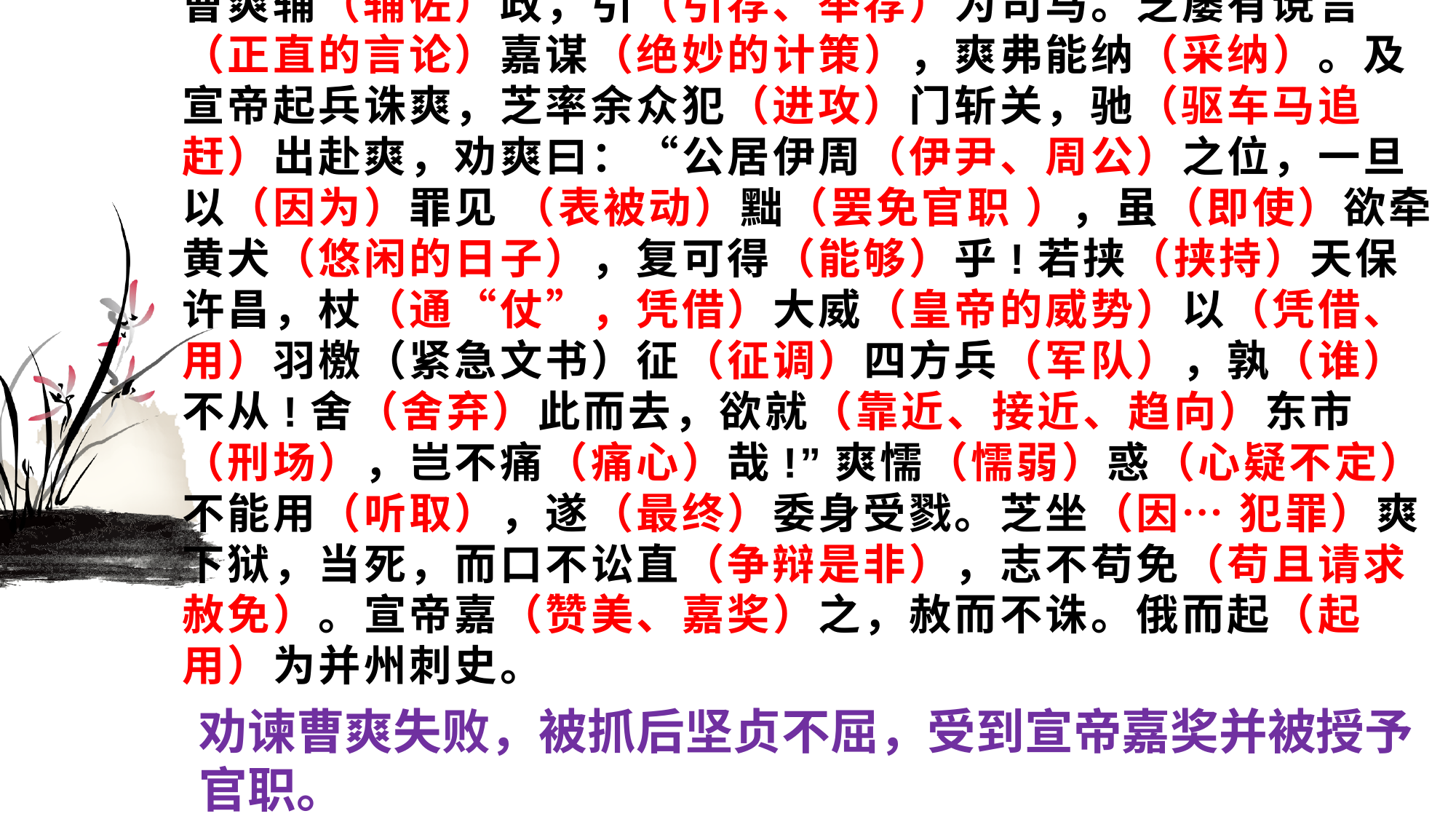

# 曹爽辅（辅佐）政，引（引荐、举荐）为司马。芝屡有谠言（正直的言论）嘉谋（绝妙的计策），爽弗能纳（采纳）。及宣帝起兵诛爽，芝率余众犯（进攻）门斩关，驰（驱车马追赶）出赴爽，劝爽曰：“公居伊周（伊尹、周公）之位，一旦以（因为）罪见 （表被动）黜（罢免官职 ），虽（即使）欲牵黄犬（悠闲的日子），复可得（能够）乎!若挟（挟持）天保许昌，杖（通“仗”，凭借）大威（皇帝的威势）以（凭借、用）羽檄（紧急文书）征（征调）四方兵（军队），孰（谁）不从!舍（舍弃）此而去，欲就（靠近、接近、趋向）东市（刑场），岂不痛（痛心）哉!”爽懦（懦弱）惑（心疑不定）不能用（听取），遂（最终）委身受戮。芝坐（因… 犯罪）爽下狱，当死，而口不讼直（争辩是非），志不苟免（苟且请求赦免）。宣帝嘉（赞美、嘉奖）之，赦而不诛。俄而起（起用）为并州刺史。
劝谏曹爽失败，被抓后坚贞不屈，受到宣帝嘉奖并被授予
官职。